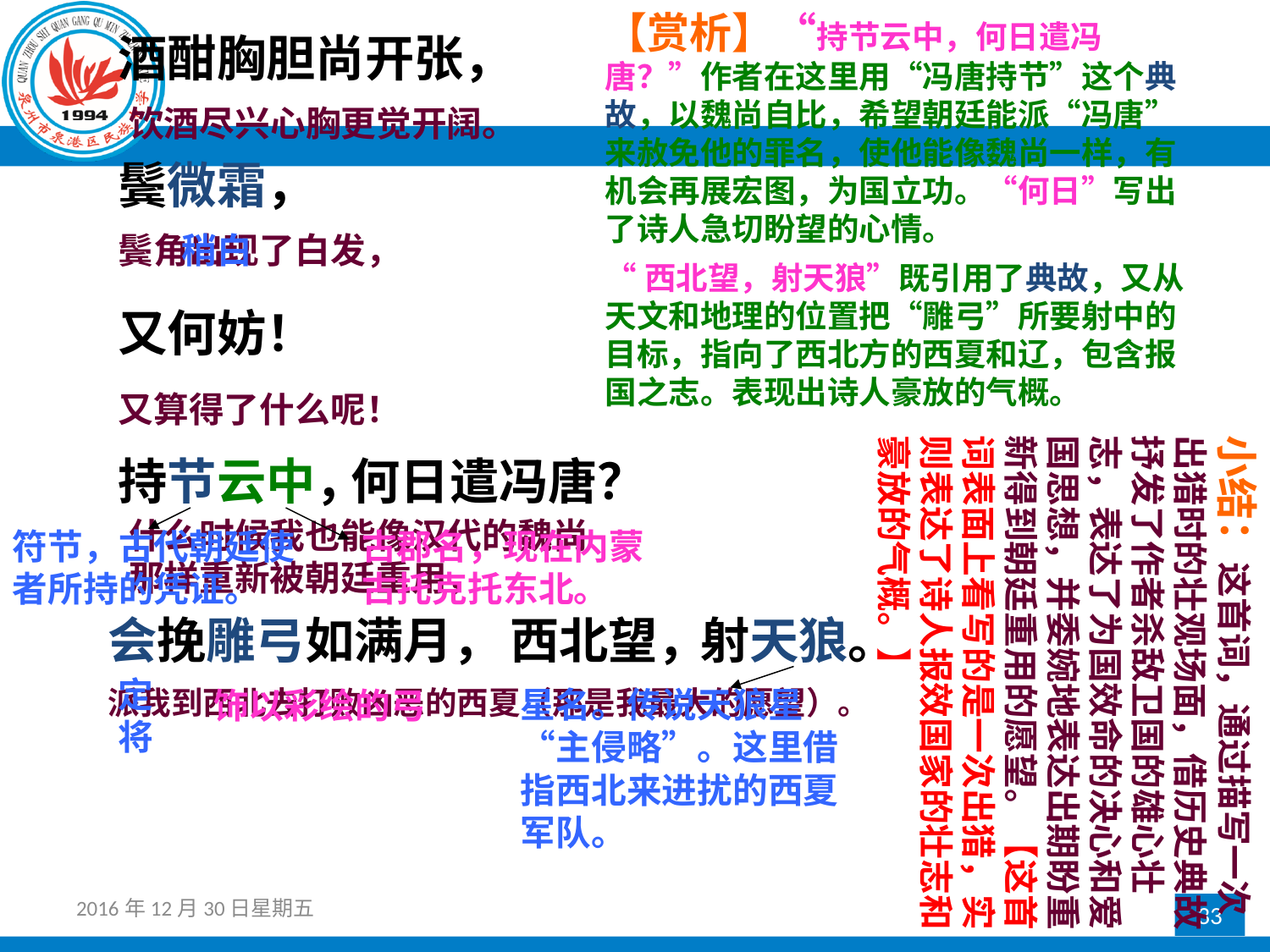

【赏析】“持节云中，何日遣冯唐？”作者在这里用“冯唐持节”这个典故，以魏尚自比，希望朝廷能派“冯唐”来赦免他的罪名，使他能像魏尚一样，有机会再展宏图，为国立功。“何日”写出了诗人急切盼望的心情。
“西北望，射天狼”既引用了典故，又从天文和地理的位置把“雕弓”所要射中的目标，指向了西北方的西夏和辽，包含报国之志。表现出诗人豪放的气概。
酒酣胸胆尚开张，
饮酒尽兴心胸更觉开阔。
鬓微霜，
鬓角出现了白发，
稍白
又何妨！
又算得了什么呢！
小结：这首词，通过描写一次出猎时的壮观场面，借历史典故抒发了作者杀敌卫国的雄心壮志，表达了为国效命的决心和爱国思想，并委婉地表达出期盼重新得到朝廷重用的愿望。【这首词表面上看写的是一次出猎，实则表达了诗人报效国家的壮志和豪放的气概。】
持节云中，
何日遣冯唐？
什么时候我也能像汉代的魏尚那样重新被朝廷重用，

符节，古代朝廷使者所持的凭证。
古郡名，现在内蒙古托克托东北。
会挽雕弓如满月，
西北望，
射天狼。
定将

派我到西北去打败凶恶的西夏（那是我最大的愿望）。
饰以彩绘的弓
星名。传说天狼星“主侵略”。这里借指西北来进扰的西夏军队。
2016年12月30日星期五